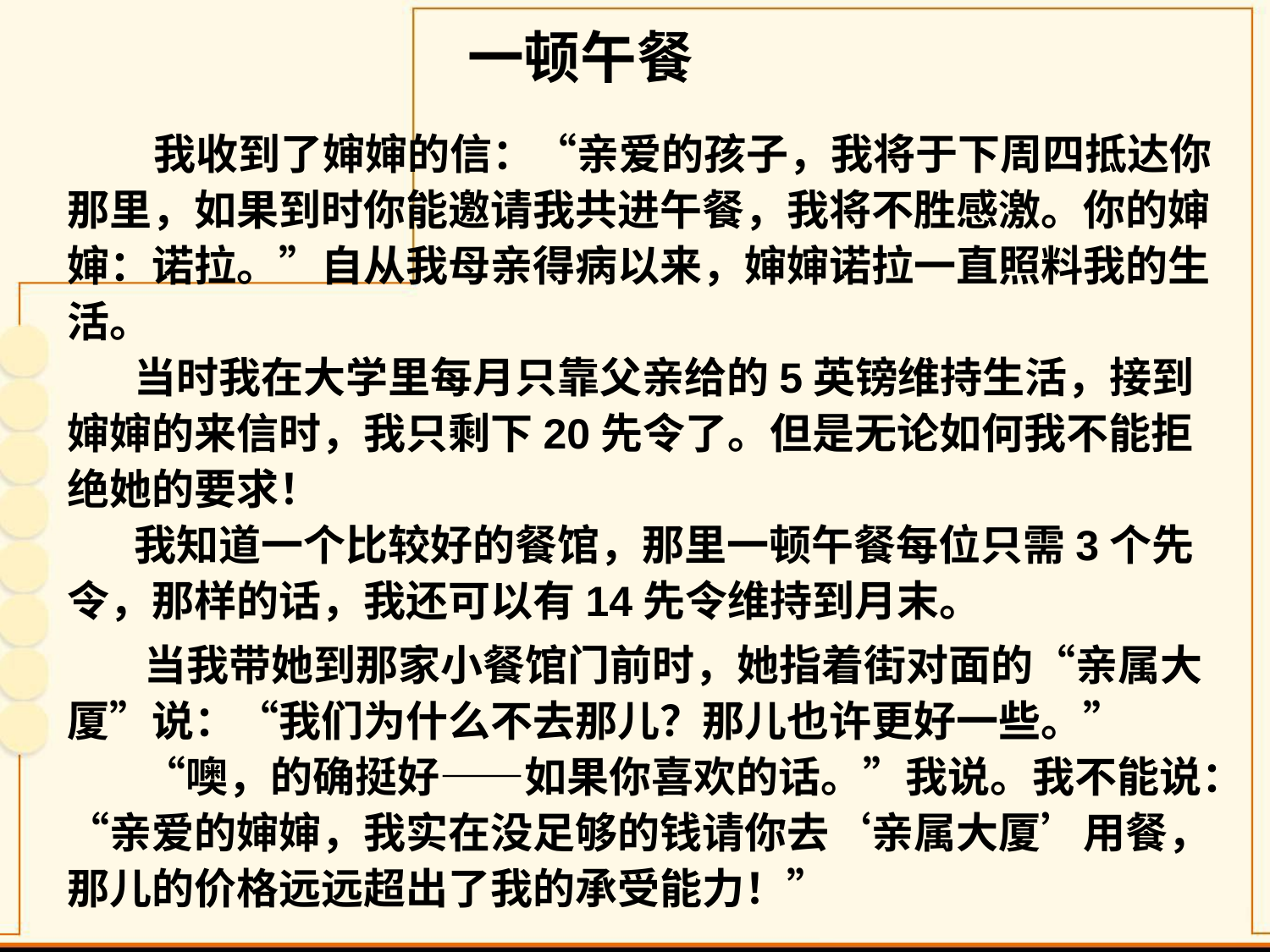

# 一顿午餐
        我收到了婶婶的信：“亲爱的孩子，我将于下周四抵达你那里，如果到时你能邀请我共进午餐，我将不胜感激。你的婶婶：诺拉。”自从我母亲得病以来，婶婶诺拉一直照料我的生活。
       当时我在大学里每月只靠父亲给的5英镑维持生活，接到婶婶的来信时，我只剩下20先令了。但是无论如何我不能拒绝她的要求！
       我知道一个比较好的餐馆，那里一顿午餐每位只需3个先令，那样的话，我还可以有14先令维持到月末。
       当我带她到那家小餐馆门前时，她指着街对面的“亲属大厦”说：“我们为什么不去那儿？那儿也许更好一些。”
        “噢，的确挺好——如果你喜欢的话。”我说。我不能说：“亲爱的婶婶，我实在没足够的钱请你去‘亲属大厦’用餐，那儿的价格远远超出了我的承受能力！”